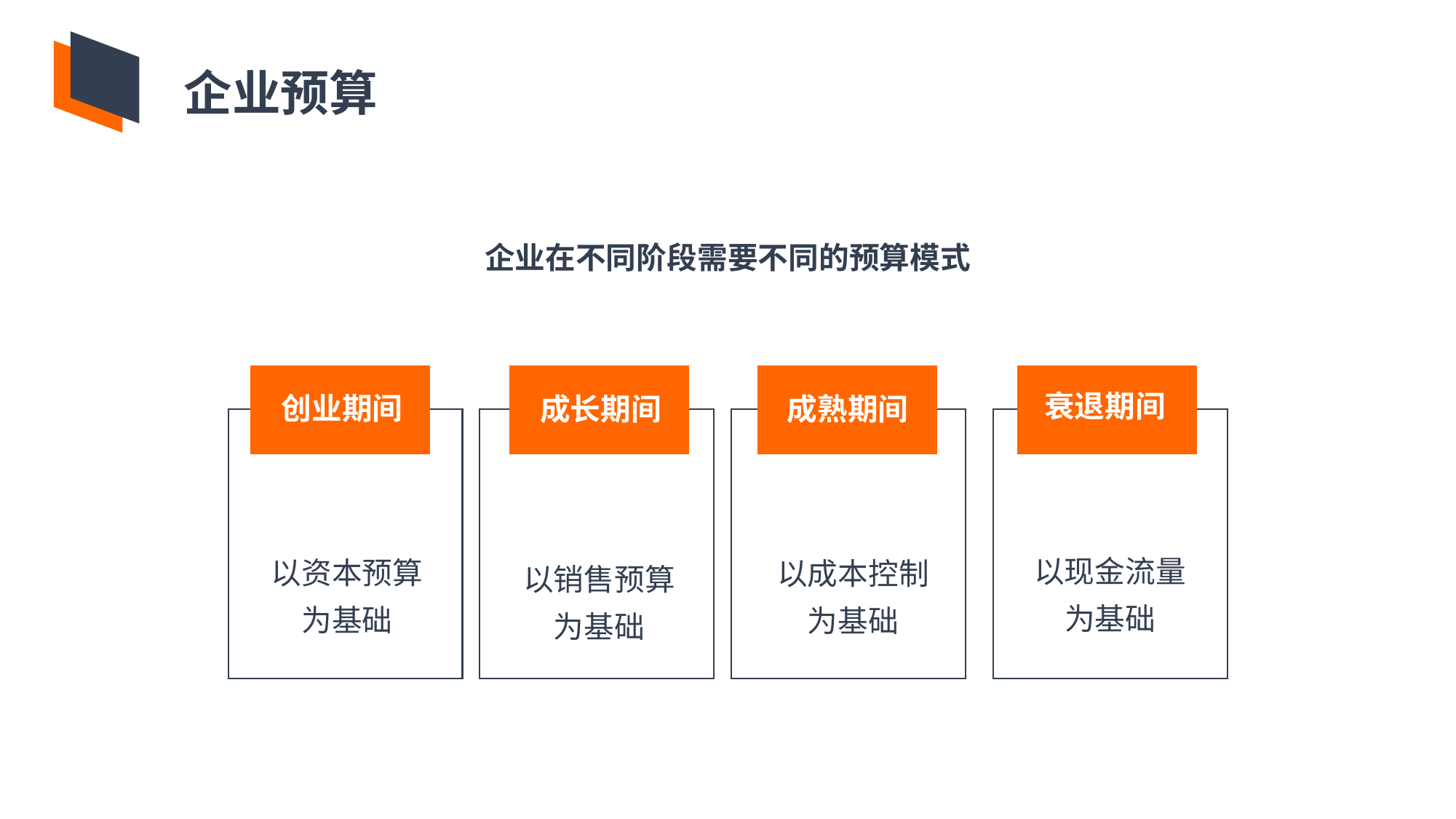

企业预算
企业在不同阶段需要不同的预算模式

衰退期间

创业期间

成长期间

成熟期间

以现金流量为基础
以资本预算为基础
以成本控制为基础
以销售预算为基础